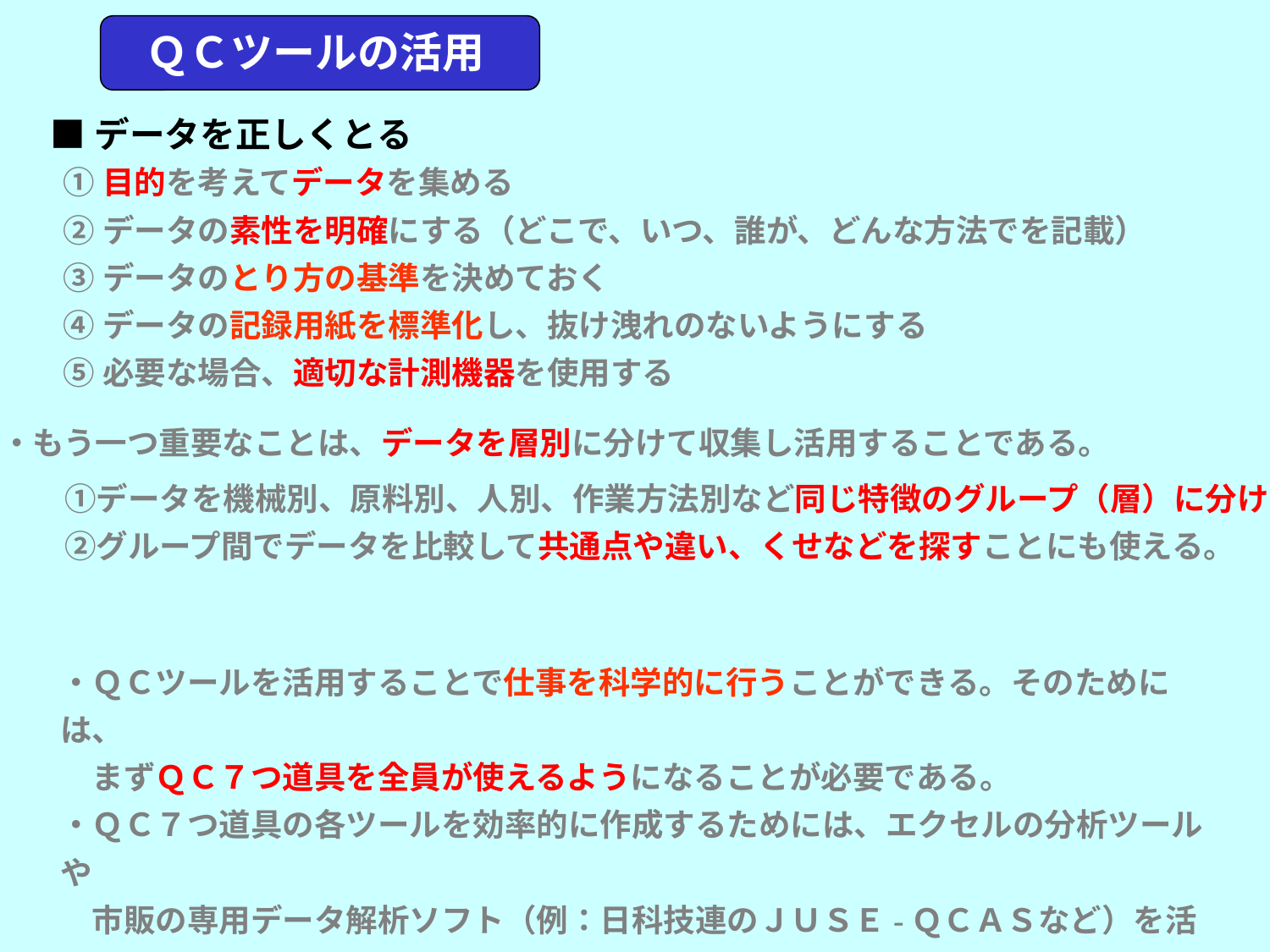

ＱＣツールの活用

■データを正しくとる
①目的を考えてデータを集める
②データの素性を明確にする（どこで、いつ、誰が、どんな方法でを記載）
③データのとり方の基準を決めておく
④データの記録用紙を標準化し、抜け洩れのないようにする
⑤必要な場合、適切な計測機器を使用する
・もう一つ重要なことは、データを層別に分けて収集し活用することである。
　　①データを機械別、原料別、人別、作業方法別など同じ特徴のグループ（層）に分ける。
　　②グループ間でデータを比較して共通点や違い、くせなどを探すことにも使える。
■仕事を科学的に行う
・ＱＣツールを活用することで仕事を科学的に行うことができる。そのためには、
　まずＱＣ７つ道具を全員が使えるようになることが必要である。
・ＱＣ７つ道具の各ツールを効率的に作成するためには、エクセルの分析ツールや
　市販の専用データ解析ソフト（例：日科技連のＪＵＳＥ-ＱＣＡＳなど）を活用すること
　も有効である。